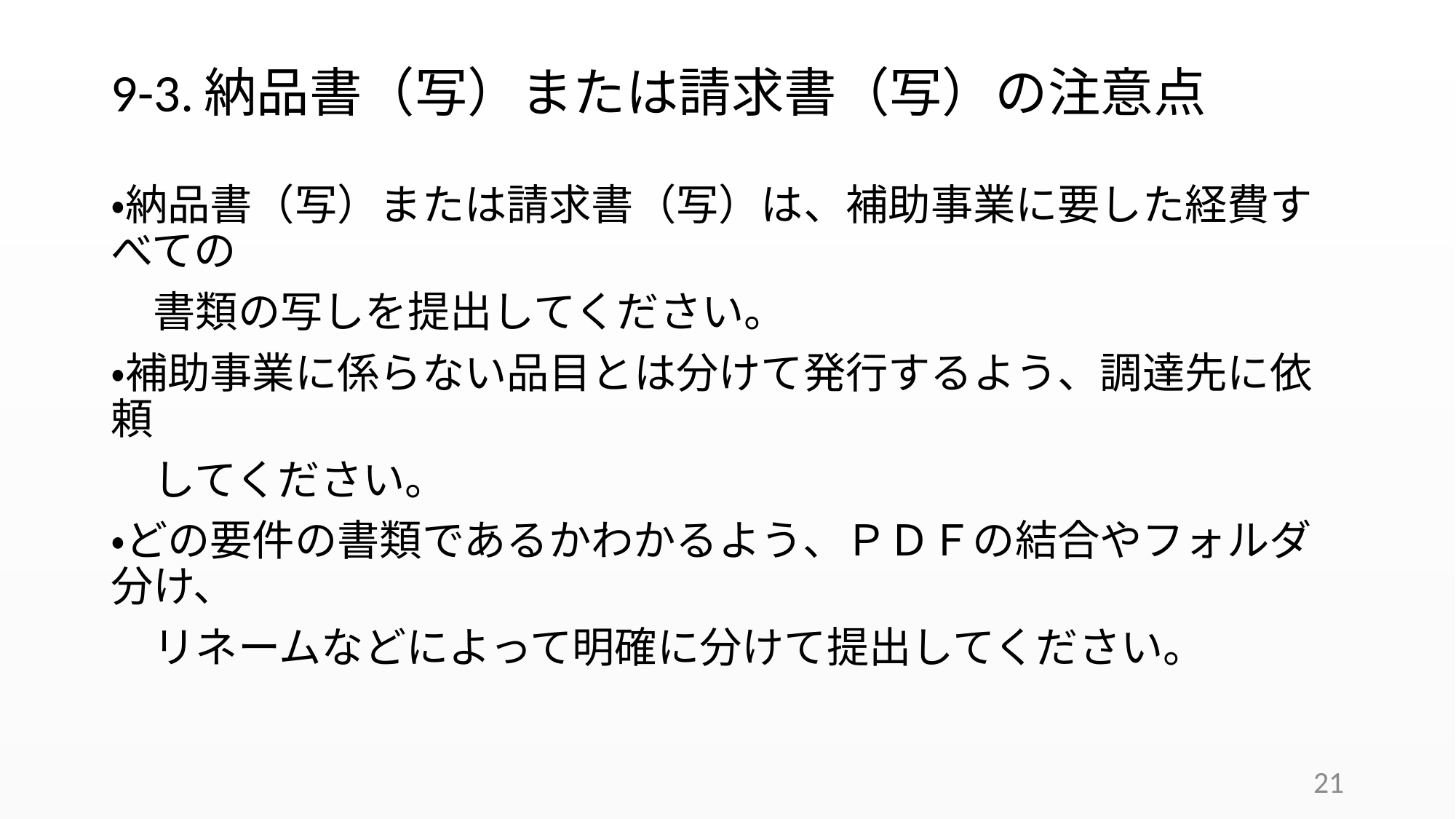

# 9-3.納品書（写）または請求書（写）の注意点
・納品書（写）または請求書（写）は、補助事業に要した経費すべての
　書類の写しを提出してください。
・補助事業に係らない品目とは分けて発行するよう、調達先に依頼
　してください。
・どの要件の書類であるかわかるよう、ＰＤＦの結合やフォルダ分け、
　リネームなどによって明確に分けて提出してください。
21